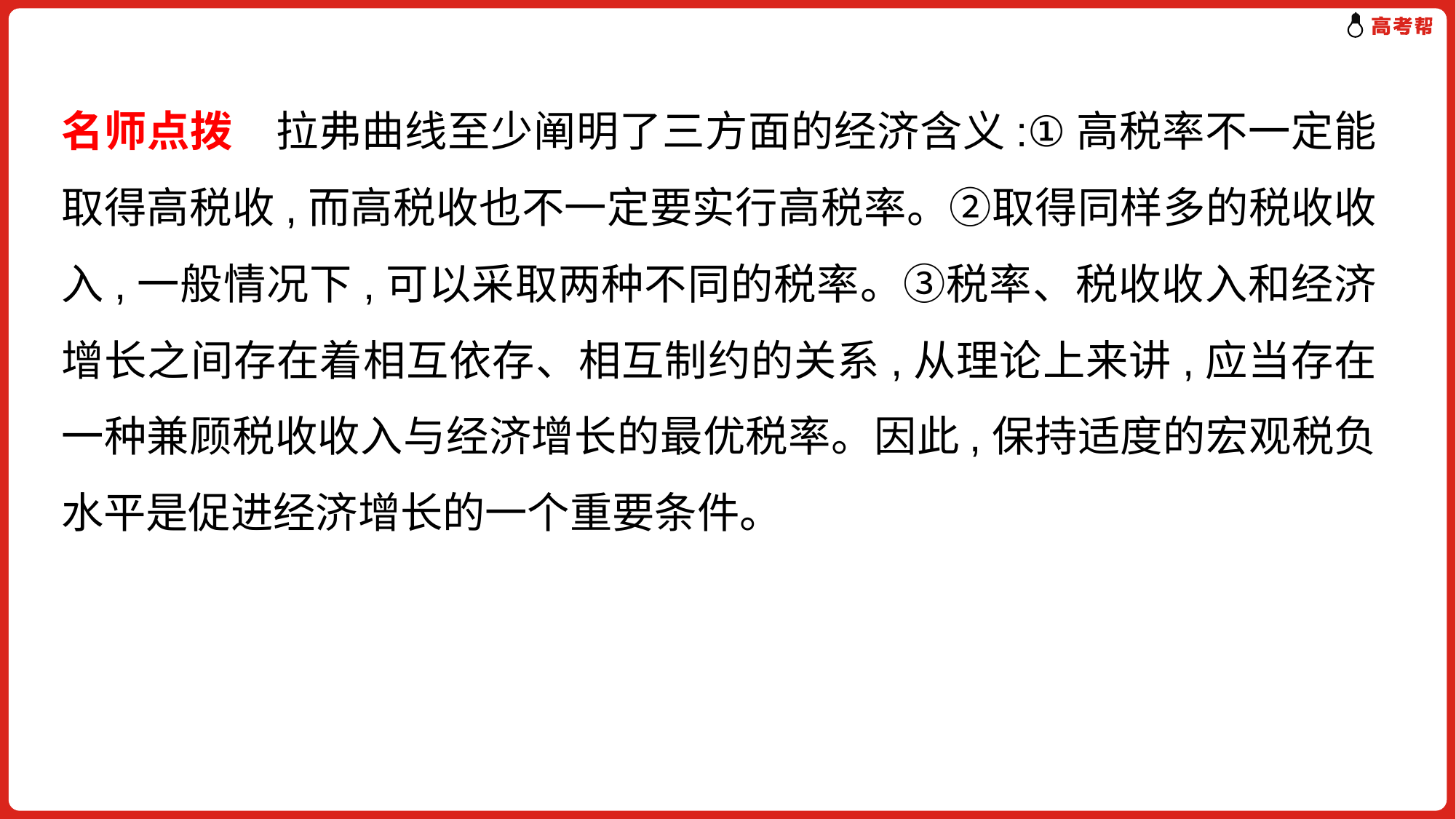

名师点拨　拉弗曲线至少阐明了三方面的经济含义:①高税率不一定能取得高税收,而高税收也不一定要实行高税率。②取得同样多的税收收入,一般情况下,可以采取两种不同的税率。③税率、税收收入和经济增长之间存在着相互依存、相互制约的关系,从理论上来讲,应当存在一种兼顾税收收入与经济增长的最优税率。因此,保持适度的宏观税负水平是促进经济增长的一个重要条件。